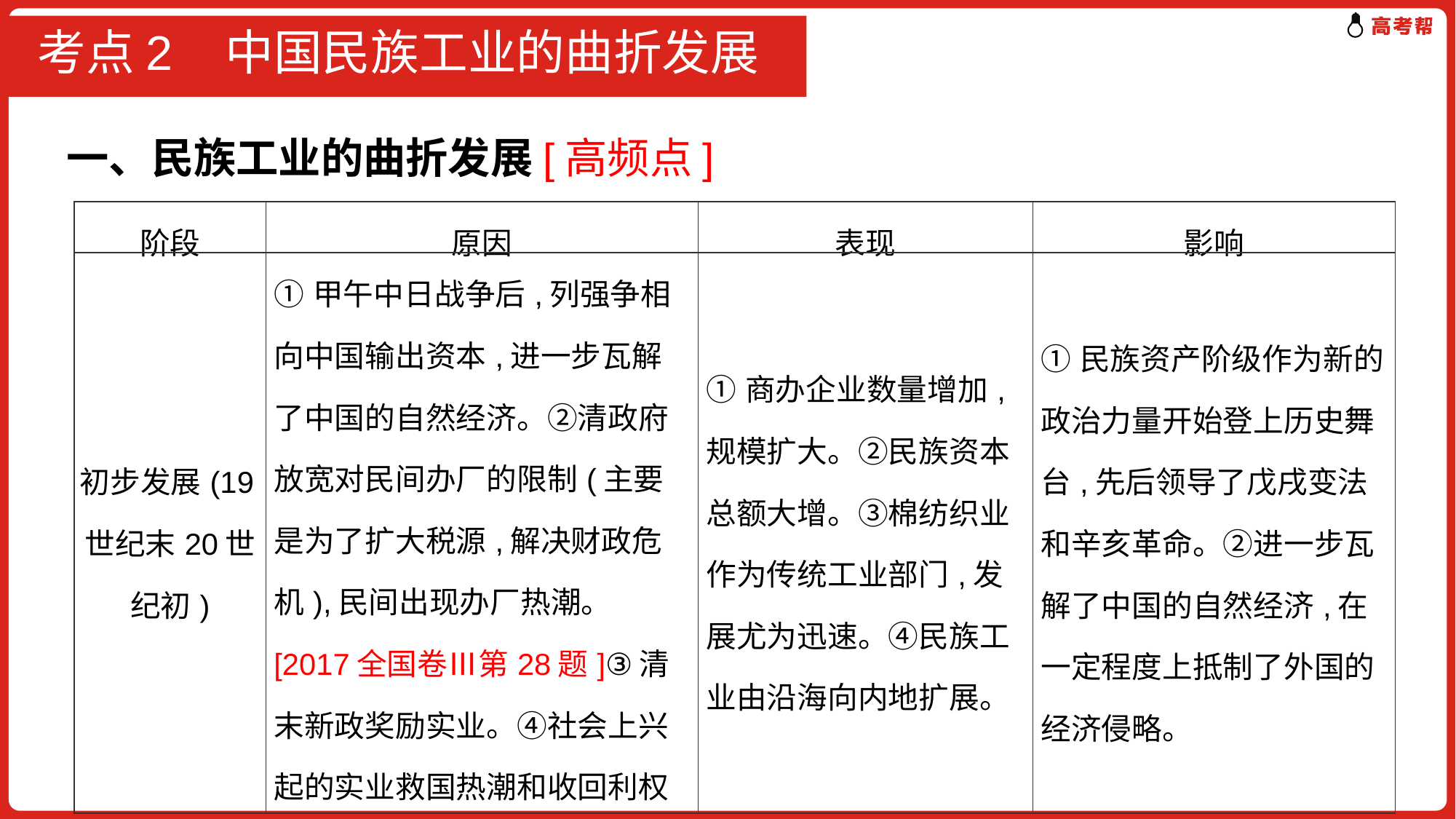

# 考点2   中国民族工业的曲折发展
一、民族工业的曲折发展[高频点]
| 阶段 | 原因 | 表现 | 影响 |
| --- | --- | --- | --- |
| 初步发展(19世纪末20世纪初) | ①甲午中日战争后,列强争相向中国输出资本,进一步瓦解了中国的自然经济。②清政府放宽对民间办厂的限制(主要是为了扩大税源,解决财政危机),民间出现办厂热潮。[2017全国卷Ⅲ第28题]③清末新政奖励实业。④社会上兴起的实业救国热潮和收回利权运动的影响。⑤爱国实业家的努力。 | ①商办企业数量增加,规模扩大。②民族资本总额大增。③棉纺织业作为传统工业部门,发展尤为迅速。④民族工业由沿海向内地扩展。 | ①民族资产阶级作为新的政治力量开始登上历史舞台,先后领导了戊戌变法和辛亥革命。②进一步瓦解了中国的自然经济,在一定程度上抵制了外国的经济侵略。 |